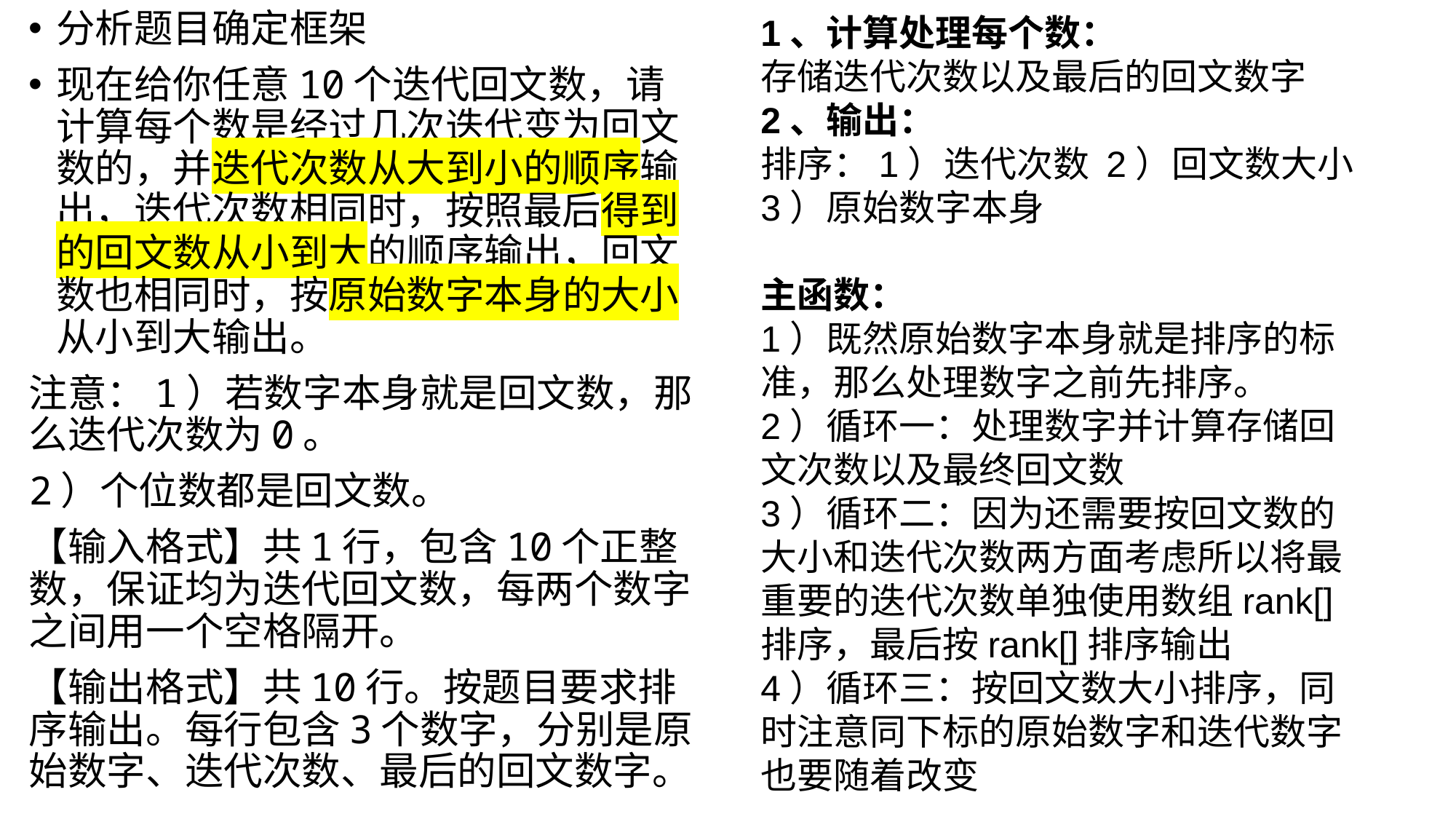

分析题目确定框架
现在给你任意10个迭代回文数，请计算每个数是经过几次迭代变为回文数的，并迭代次数从大到小的顺序输出，迭代次数相同时，按照最后得到的回文数从小到大的顺序输出，回文数也相同时，按原始数字本身的大小从小到大输出。
注意：1）若数字本身就是回文数，那么迭代次数为0。
2）个位数都是回文数。
【输入格式】共1行，包含10个正整数，保证均为迭代回文数，每两个数字之间用一个空格隔开。
【输出格式】共10行。按题目要求排序输出。每行包含3个数字，分别是原始数字、迭代次数、最后的回文数字。

1、计算处理每个数：
存储迭代次数以及最后的回文数字
2、输出：
排序：1）迭代次数 2）回文数大小
3）原始数字本身

主函数：
1）既然原始数字本身就是排序的标准，那么处理数字之前先排序。
2）循环一：处理数字并计算存储回文次数以及最终回文数
3）循环二：因为还需要按回文数的大小和迭代次数两方面考虑所以将最重要的迭代次数单独使用数组rank[]排序，最后按rank[]排序输出
4）循环三：按回文数大小排序，同时注意同下标的原始数字和迭代数字也要随着改变